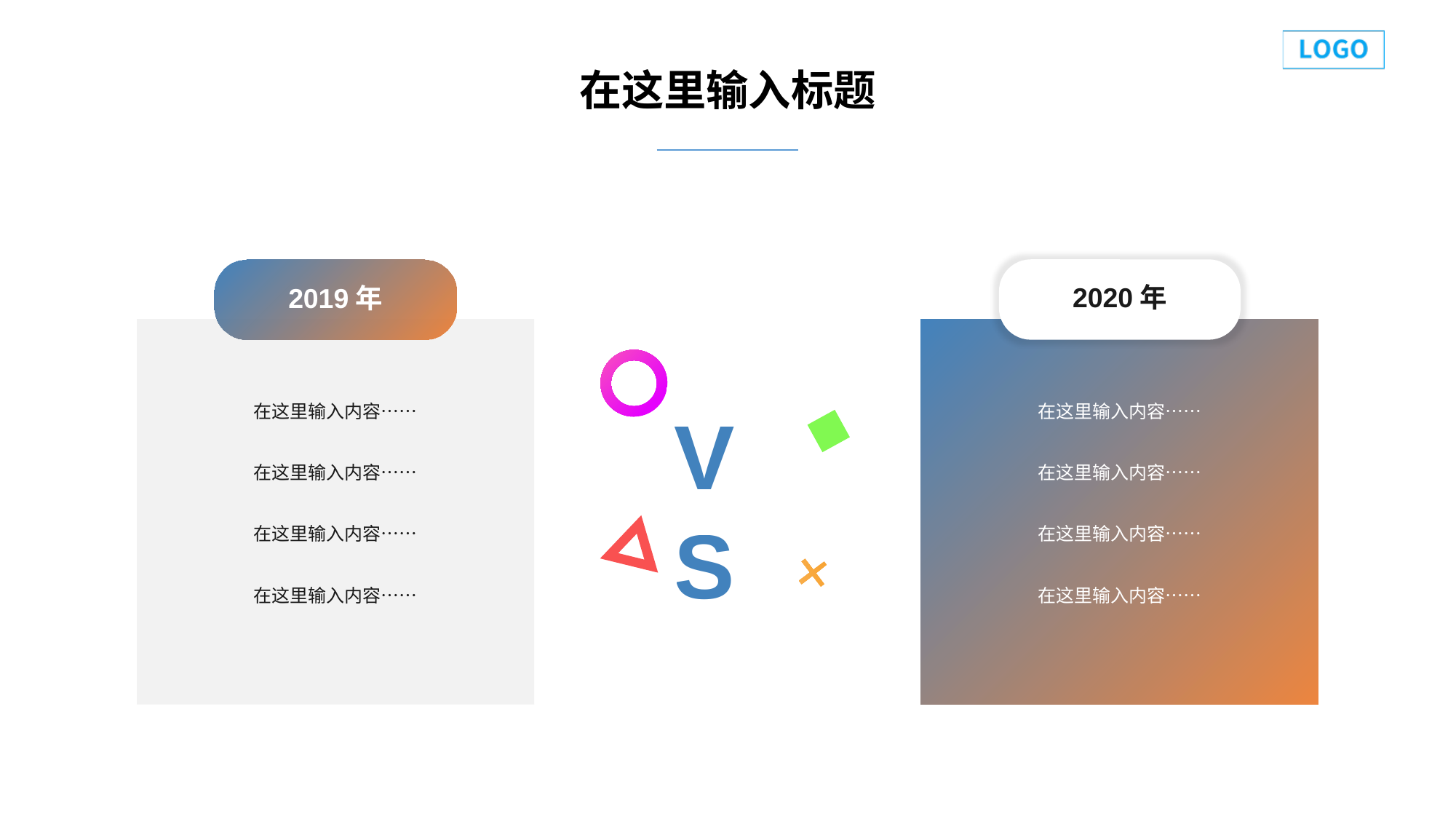

在这里输入标题

2020年
2019年

VS
在这里输入内容……
在这里输入内容……

在这里输入内容……
在这里输入内容……
在这里输入内容……
在这里输入内容……

在这里输入内容……
在这里输入内容……